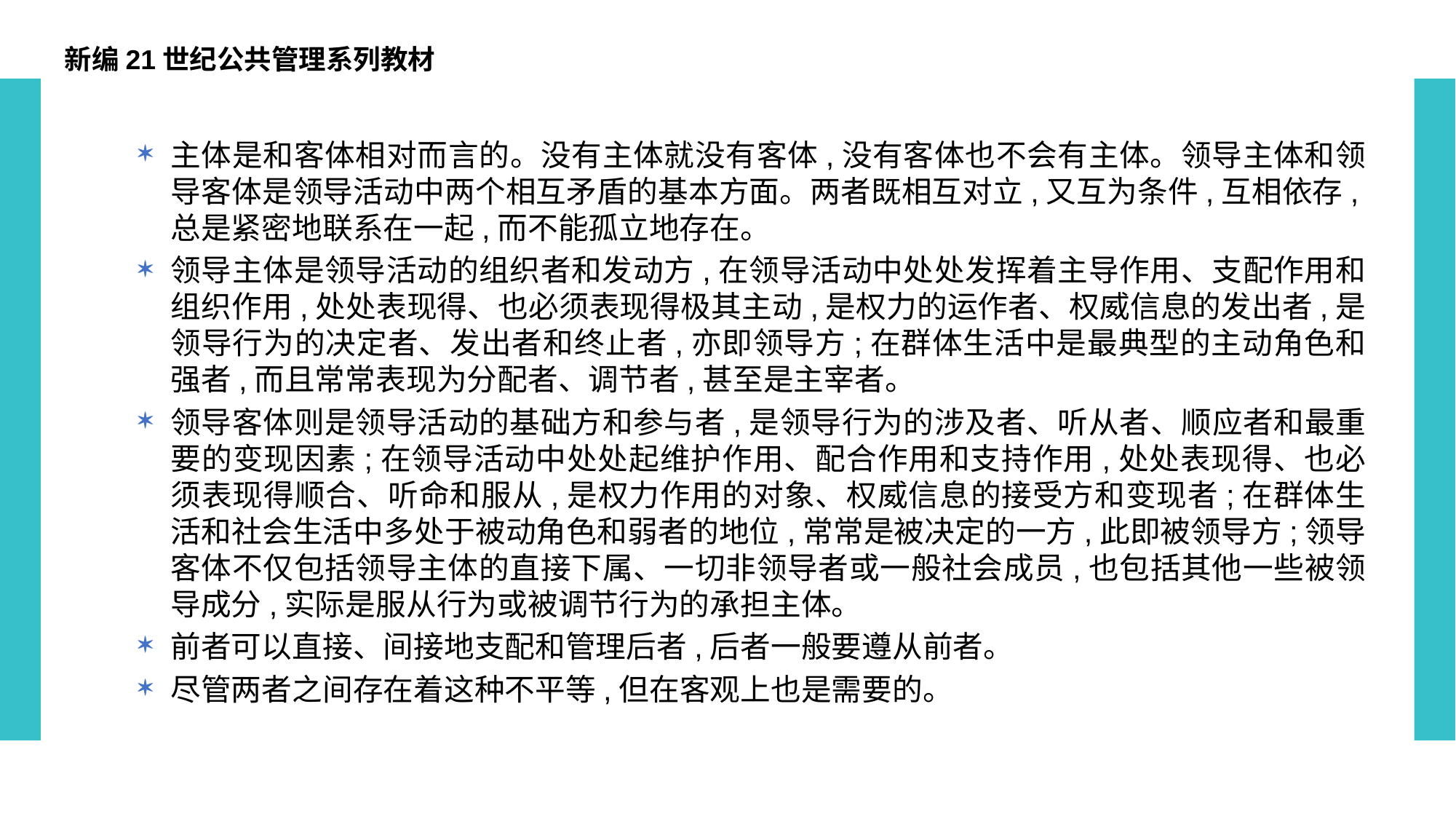

新编21世纪公共管理系列教材
主体是和客体相对而言的。没有主体就没有客体,没有客体也不会有主体。领导主体和领导客体是领导活动中两个相互矛盾的基本方面。两者既相互对立,又互为条件,互相依存,总是紧密地联系在一起,而不能孤立地存在。
领导主体是领导活动的组织者和发动方,在领导活动中处处发挥着主导作用、支配作用和组织作用,处处表现得、也必须表现得极其主动,是权力的运作者、权威信息的发出者,是领导行为的决定者、发出者和终止者,亦即领导方;在群体生活中是最典型的主动角色和强者,而且常常表现为分配者、调节者,甚至是主宰者。
领导客体则是领导活动的基础方和参与者,是领导行为的涉及者、听从者、顺应者和最重要的变现因素;在领导活动中处处起维护作用、配合作用和支持作用,处处表现得、也必须表现得顺合、听命和服从,是权力作用的对象、权威信息的接受方和变现者;在群体生活和社会生活中多处于被动角色和弱者的地位,常常是被决定的一方,此即被领导方;领导客体不仅包括领导主体的直接下属、一切非领导者或一般社会成员,也包括其他一些被领导成分,实际是服从行为或被调节行为的承担主体。
前者可以直接、间接地支配和管理后者,后者一般要遵从前者。
尽管两者之间存在着这种不平等,但在客观上也是需要的。